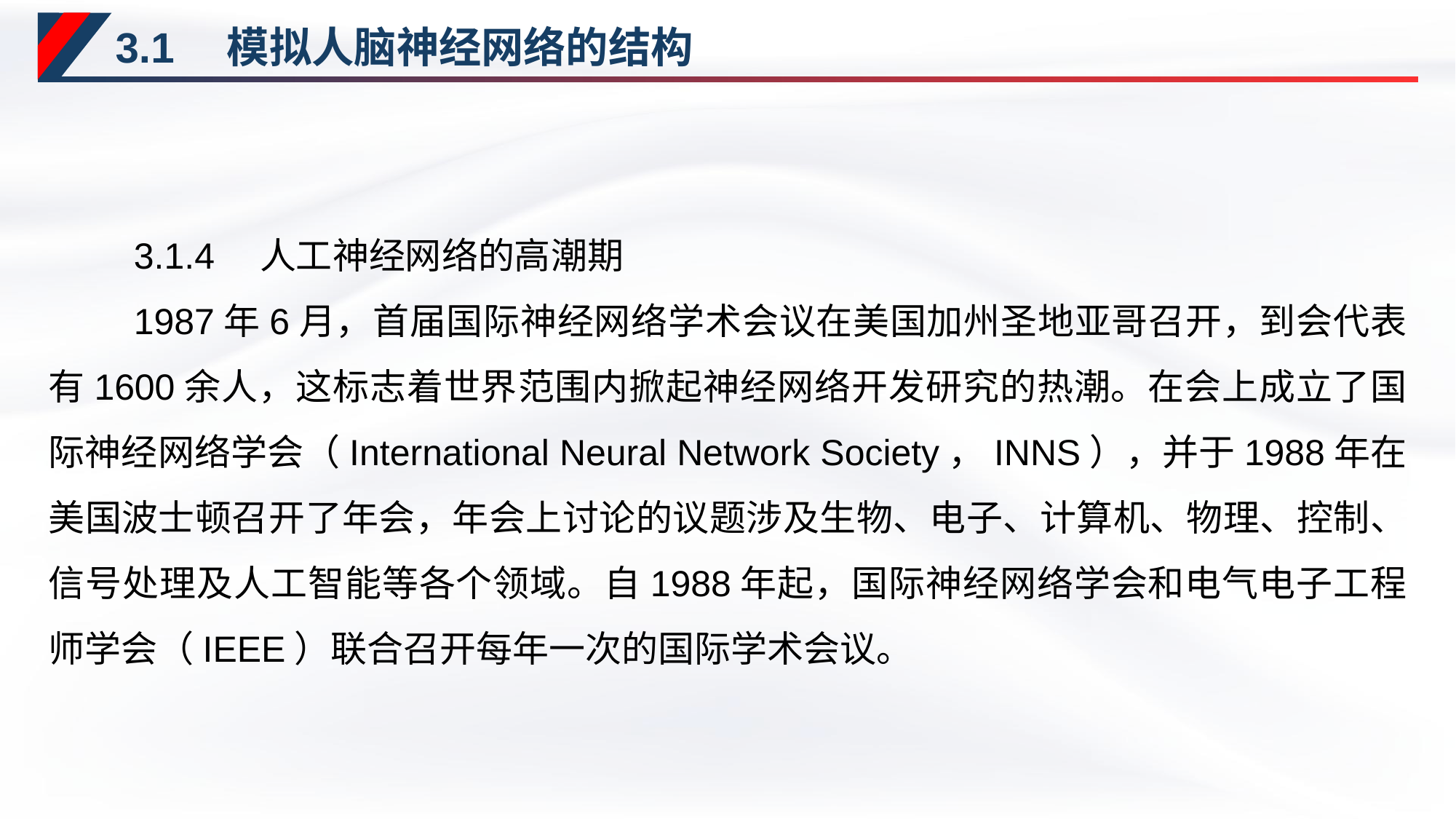

# 3.1　模拟人脑神经网络的结构
3.1.4　人工神经网络的高潮期
1987年6月，首届国际神经网络学术会议在美国加州圣地亚哥召开，到会代表有1600余人，这标志着世界范围内掀起神经网络开发研究的热潮。在会上成立了国际神经网络学会（International Neural Network Society，INNS），并于1988年在美国波士顿召开了年会，年会上讨论的议题涉及生物、电子、计算机、物理、控制、信号处理及人工智能等各个领域。自1988年起，国际神经网络学会和电气电子工程师学会（IEEE）联合召开每年一次的国际学术会议。